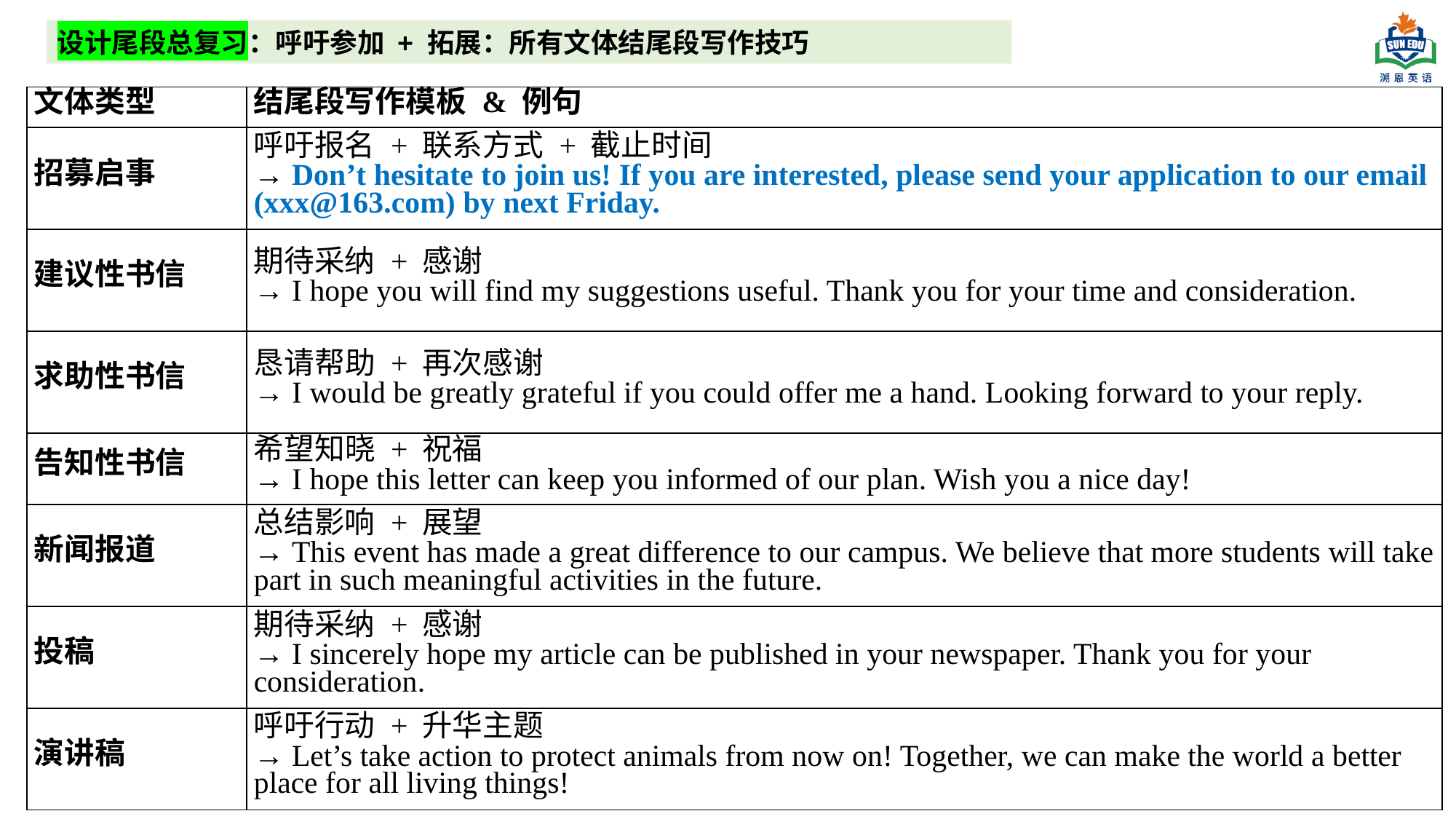

设计尾段总复习：呼吁参加 + 拓展：所有文体结尾段写作技巧
| 文体类型 | 结尾段写作模板 & 例句 |
| --- | --- |
| 招募启事 | 呼吁报名 + 联系方式 + 截止时间 → Don’t hesitate to join us! If you are interested, please send your application to our email (xxx@163.com) by next Friday. |
| 建议性书信 | 期待采纳 + 感谢 → I hope you will find my suggestions useful. Thank you for your time and consideration. |
| 求助性书信 | 恳请帮助 + 再次感谢 → I would be greatly grateful if you could offer me a hand. Looking forward to your reply. |
| 告知性书信 | 希望知晓 + 祝福 → I hope this letter can keep you informed of our plan. Wish you a nice day! |
| 新闻报道 | 总结影响 + 展望 → This event has made a great difference to our campus. We believe that more students will take part in such meaningful activities in the future. |
| 投稿 | 期待采纳 + 感谢 → I sincerely hope my article can be published in your newspaper. Thank you for your consideration. |
| 演讲稿 | 呼吁行动 + 升华主题 → Let’s take action to protect animals from now on! Together, we can make the world a better place for all living things! |